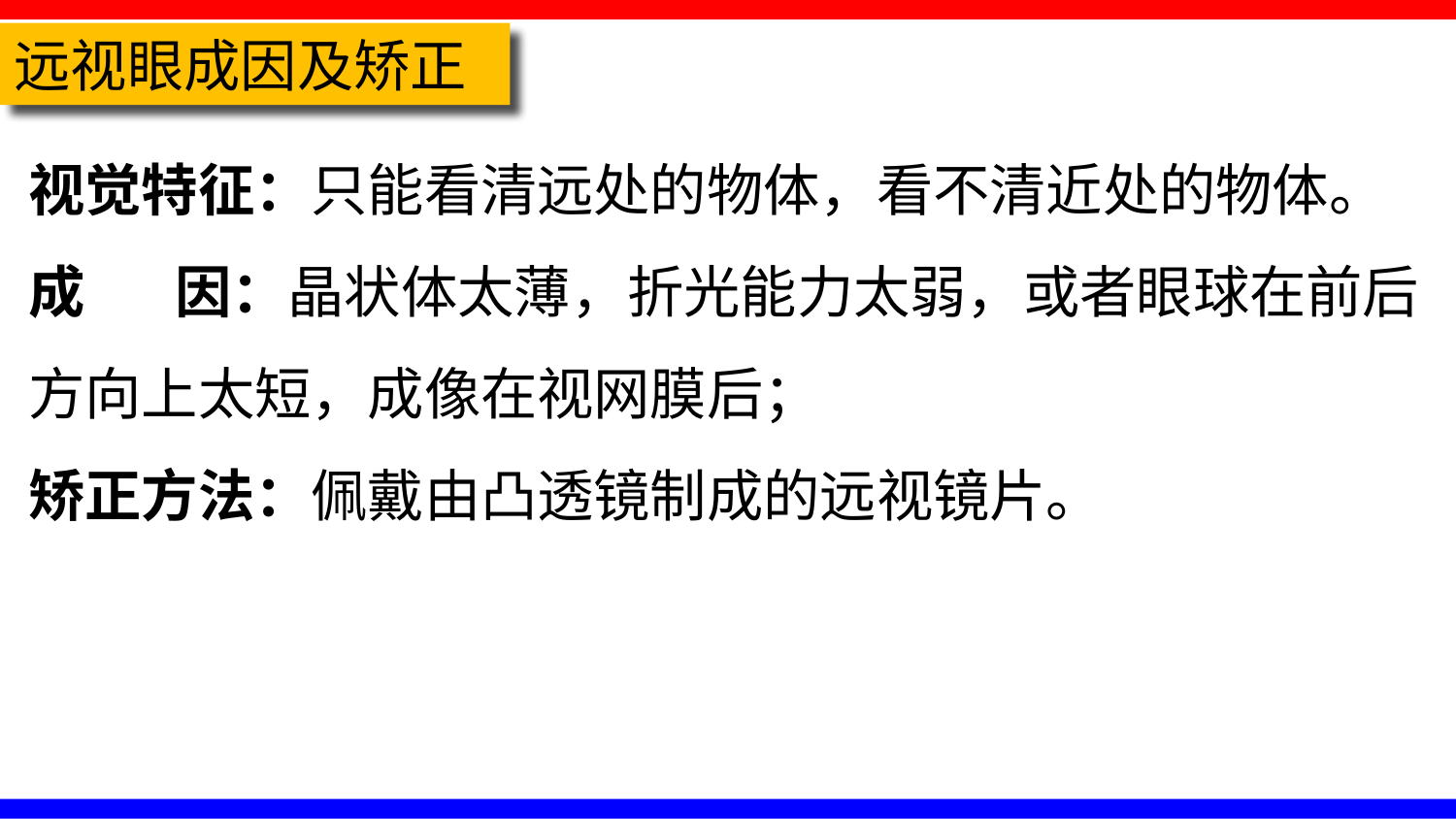

远视眼成因及矫正
视觉特征：只能看清远处的物体，看不清近处的物体。
成       因：晶状体太薄，折光能力太弱，或者眼球在前后方向上太短，成像在视网膜后；
矫正方法：佩戴由凸透镜制成的远视镜片。